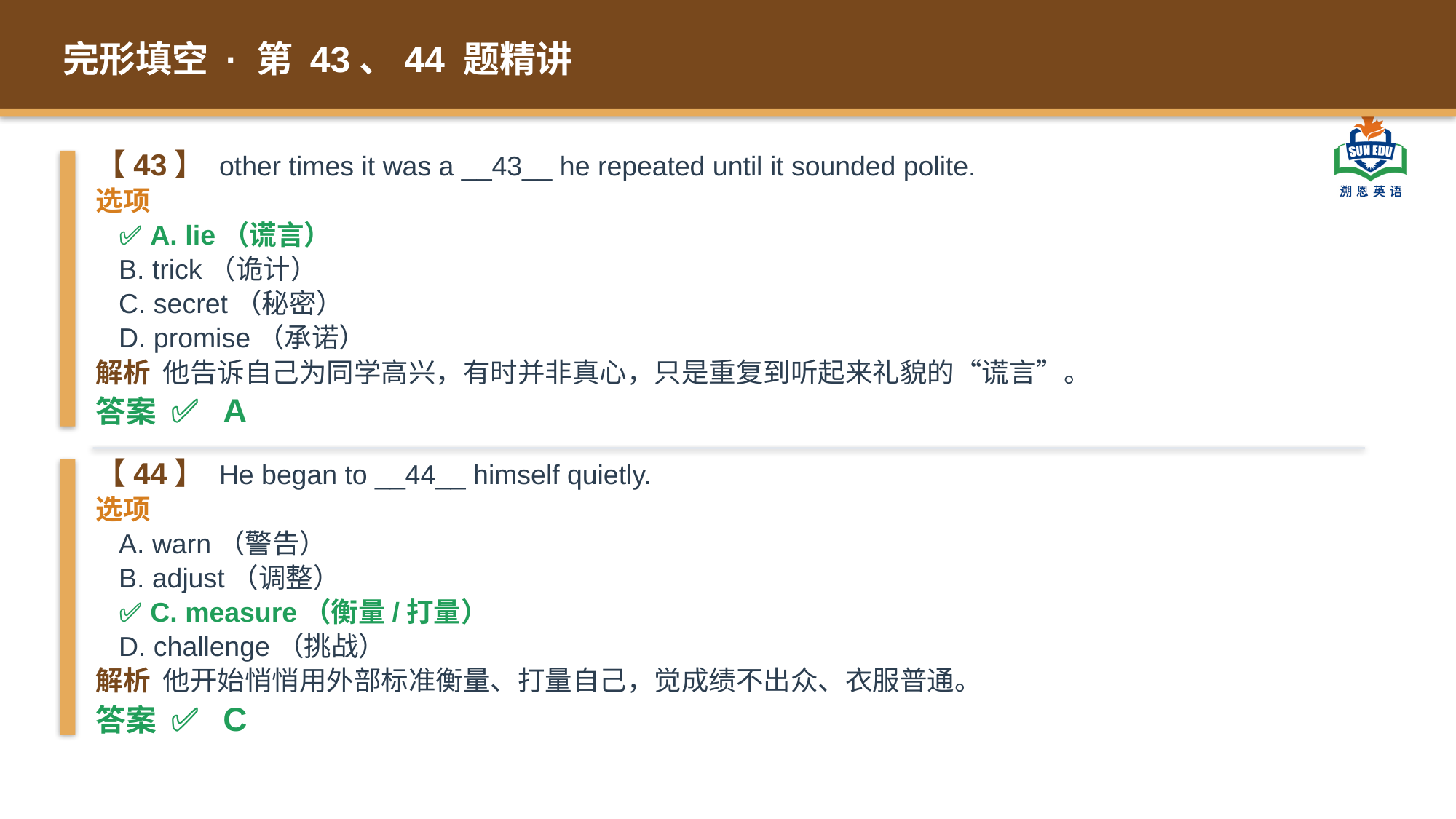

完形填空 · 第 43、44 题精讲

【43】 other times it was a __43__ he repeated until it sounded polite.
选项
   ✅ A. lie（谎言）
   B. trick（诡计）
   C. secret（秘密）
   D. promise（承诺）
解析  他告诉自己为同学高兴，有时并非真心，只是重复到听起来礼貌的“谎言”。
答案  ✅  A

【44】 He began to __44__ himself quietly.
选项
   A. warn（警告）
   B. adjust（调整）
   ✅ C. measure（衡量/打量）
   D. challenge（挑战）
解析  他开始悄悄用外部标准衡量、打量自己，觉成绩不出众、衣服普通。
答案  ✅  C